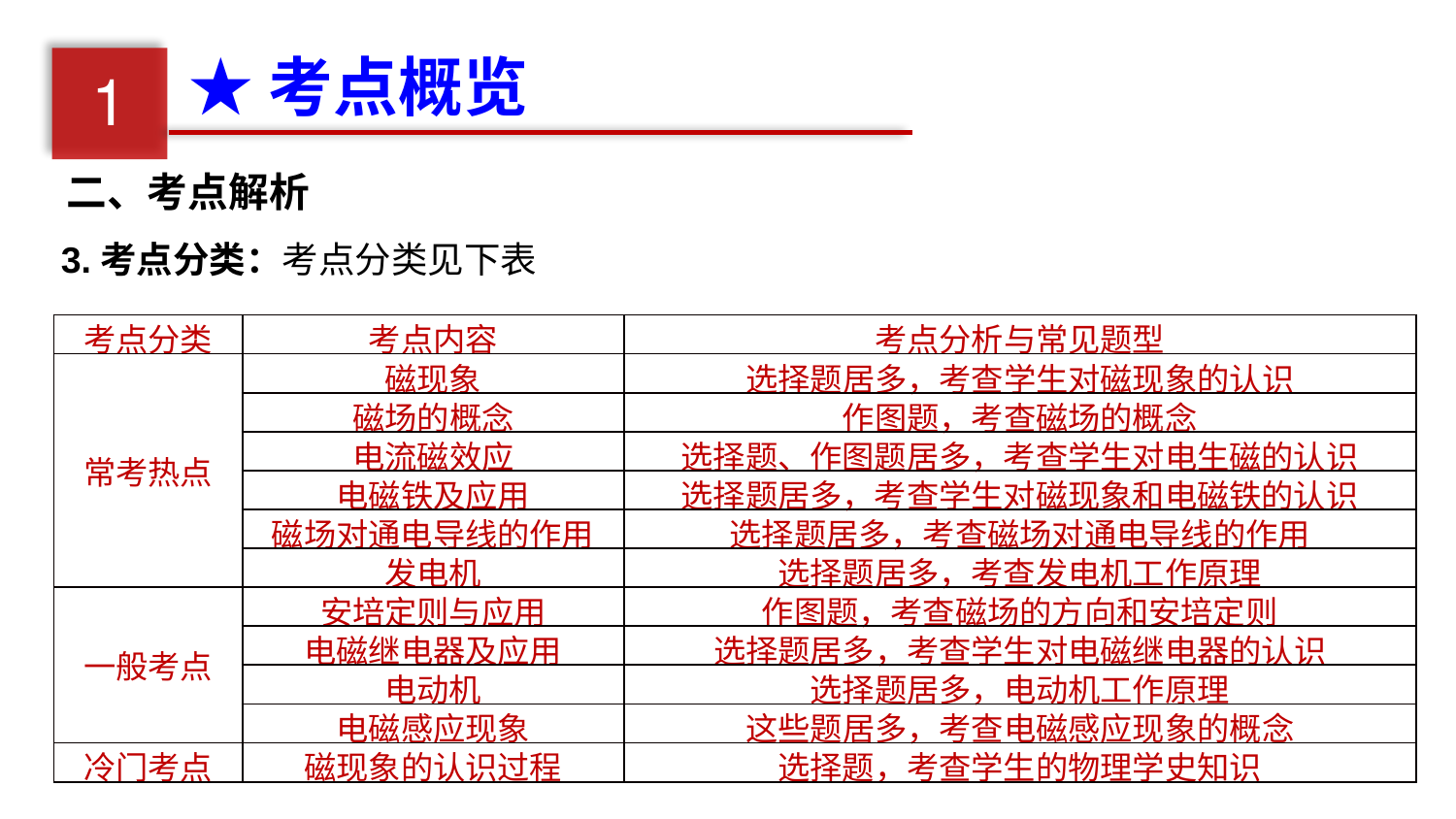

★考点概览

1
二、考点解析
3.考点分类：考点分类见下表
| 考点分类 | 考点内容 | 考点分析与常见题型 |
| --- | --- | --- |
| 常考热点 | 磁现象 | 选择题居多，考查学生对磁现象的认识 |
|  | 磁场的概念 | 作图题，考查磁场的概念 |
|  | 电流磁效应 | 选择题、作图题居多，考查学生对电生磁的认识 |
|  | 电磁铁及应用 | 选择题居多，考查学生对磁现象和电磁铁的认识 |
|  | 磁场对通电导线的作用 | 选择题居多，考查磁场对通电导线的作用 |
|  | 发电机 | 选择题居多，考查发电机工作原理 |
| 一般考点 | 安培定则与应用 | 作图题，考查磁场的方向和安培定则 |
|  | 电磁继电器及应用 | 选择题居多，考查学生对电磁继电器的认识 |
|  | 电动机 | 选择题居多，电动机工作原理 |
|  | 电磁感应现象 | 这些题居多，考查电磁感应现象的概念 |
| 冷门考点 | 磁现象的认识过程 | 选择题，考查学生的物理学史知识 |